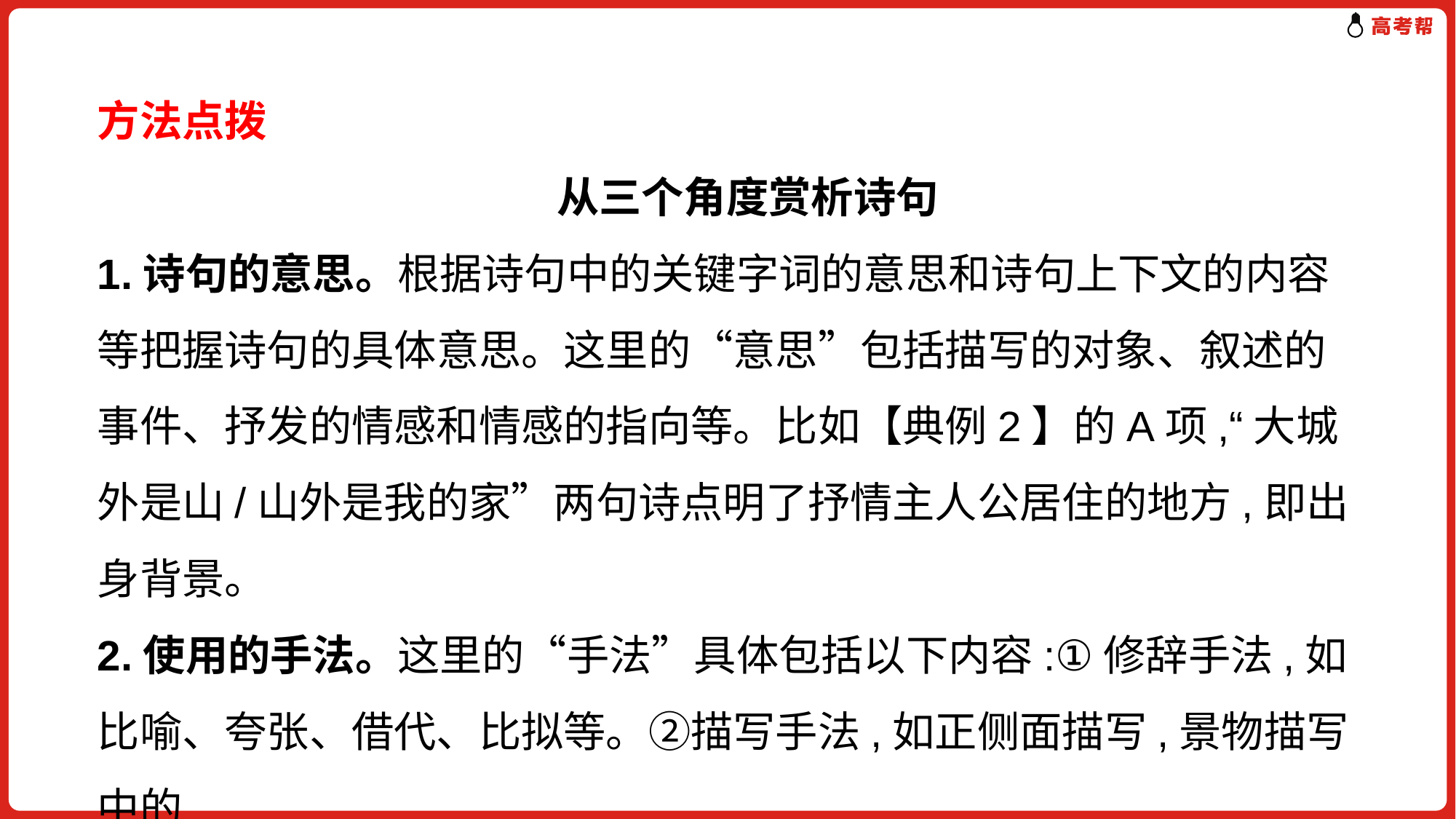

方法点拨
　从三个角度赏析诗句
1.诗句的意思。根据诗句中的关键字词的意思和诗句上下文的内容等把握诗句的具体意思。这里的“意思”包括描写的对象、叙述的事件、抒发的情感和情感的指向等。比如【典例2】的A项,“大城外是山/山外是我的家”两句诗点明了抒情主人公居住的地方,即出身背景。
2.使用的手法。这里的“手法”具体包括以下内容:①修辞手法,如比喻、夸张、借代、比拟等。②描写手法,如正侧面描写,景物描写中的